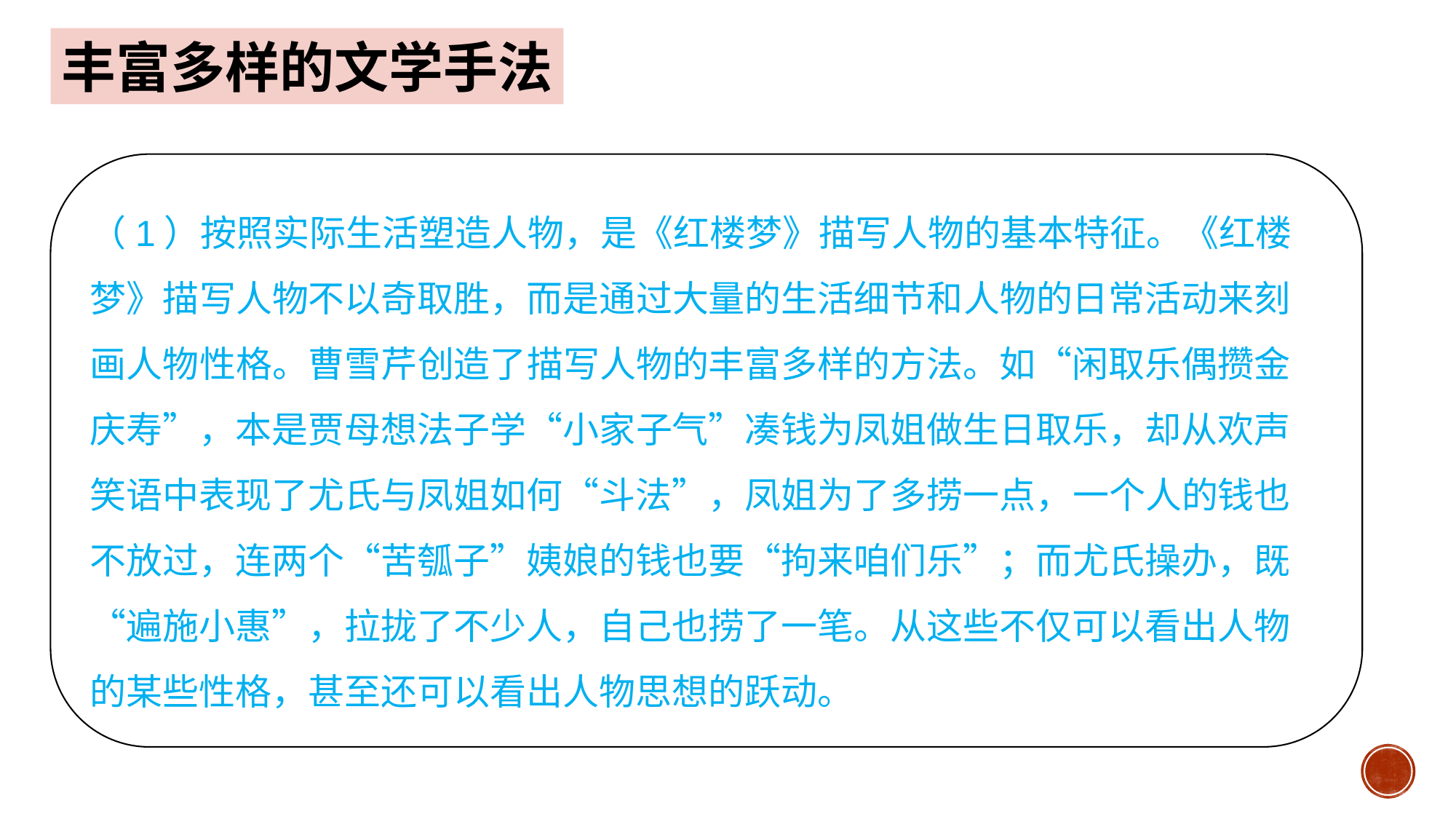

丰富多样的文学手法
（1）按照实际生活塑造人物，是《红楼梦》描写人物的基本特征。《红楼梦》描写人物不以奇取胜，而是通过大量的生活细节和人物的日常活动来刻画人物性格。曹雪芹创造了描写人物的丰富多样的方法。如“闲取乐偶攒金庆寿”，本是贾母想法子学“小家子气”凑钱为凤姐做生日取乐，却从欢声笑语中表现了尤氏与凤姐如何“斗法”，凤姐为了多捞一点，一个人的钱也不放过，连两个“苦瓠子”姨娘的钱也要“拘来咱们乐”；而尤氏操办，既“遍施小惠”，拉拢了不少人，自己也捞了一笔。从这些不仅可以看出人物的某些性格，甚至还可以看出人物思想的跃动。